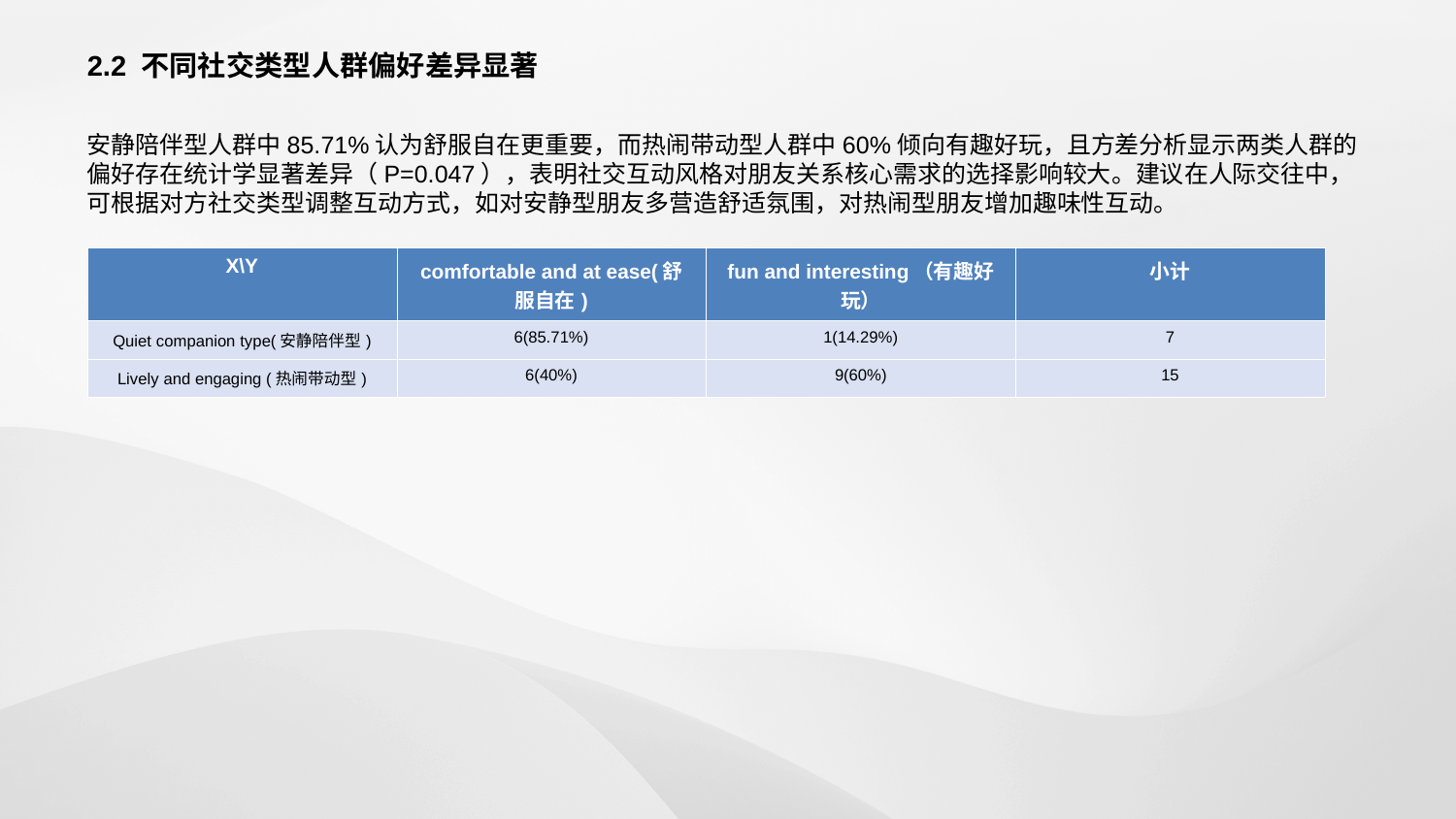

2.2 不同社交类型人群偏好差异显著
安静陪伴型人群中85.71%认为舒服自在更重要，而热闹带动型人群中60%倾向有趣好玩，且方差分析显示两类人群的偏好存在统计学显著差异（P=0.047），表明社交互动风格对朋友关系核心需求的选择影响较大。建议在人际交往中，可根据对方社交类型调整互动方式，如对安静型朋友多营造舒适氛围，对热闹型朋友增加趣味性互动。
| X\Y | comfortable and at ease(舒服自在) | fun and interesting（有趣好玩） | 小计 |
| --- | --- | --- | --- |
| Quiet companion type(安静陪伴型) | 6(85.71%) | 1(14.29%) | 7 |
| Lively and engaging (热闹带动型) | 6(40%) | 9(60%) | 15 |